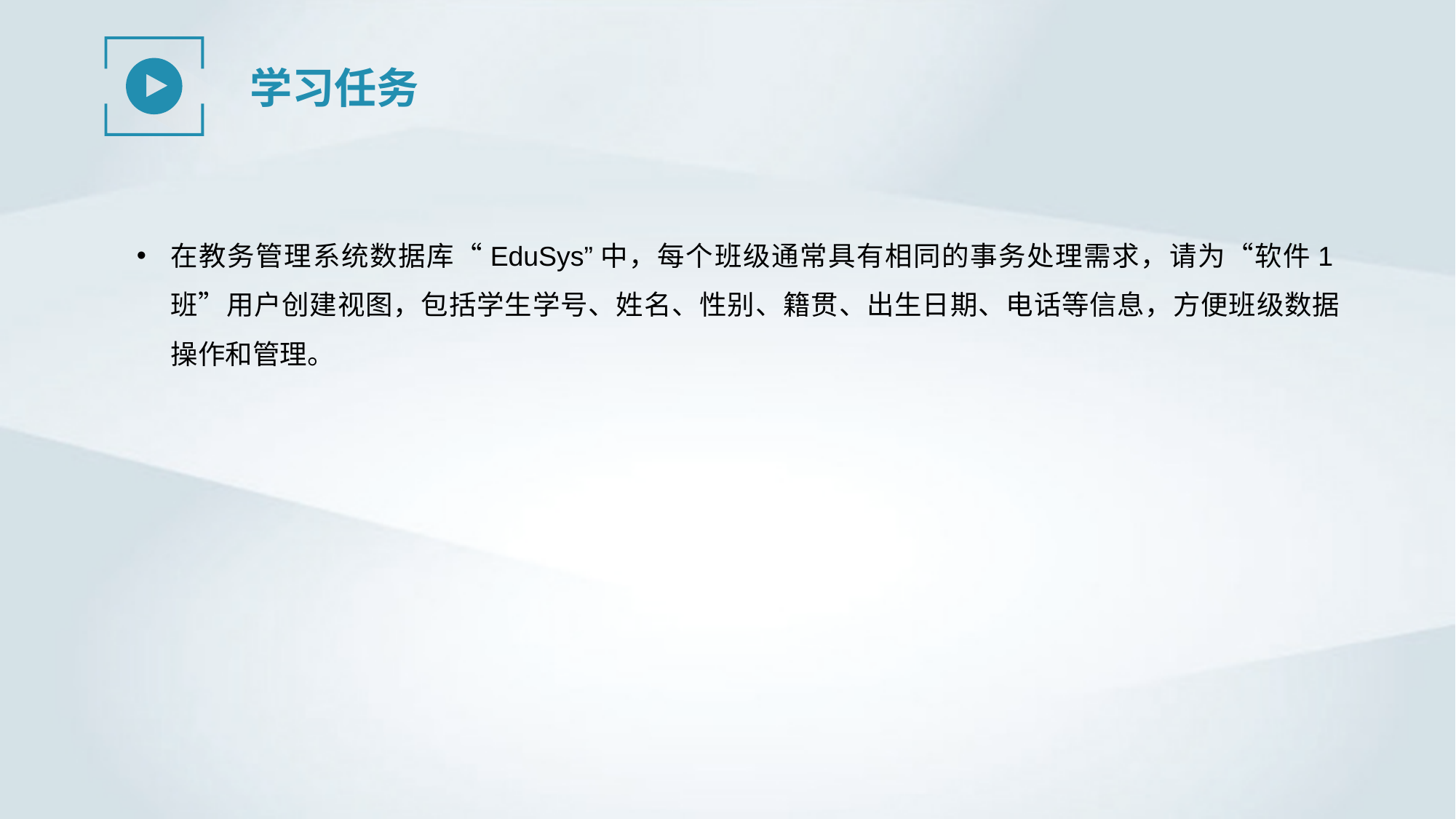

学习任务
在教务管理系统数据库“EduSys”中，每个班级通常具有相同的事务处理需求，请为“软件1班”用户创建视图，包括学生学号、姓名、性别、籍贯、出生日期、电话等信息，方便班级数据操作和管理。